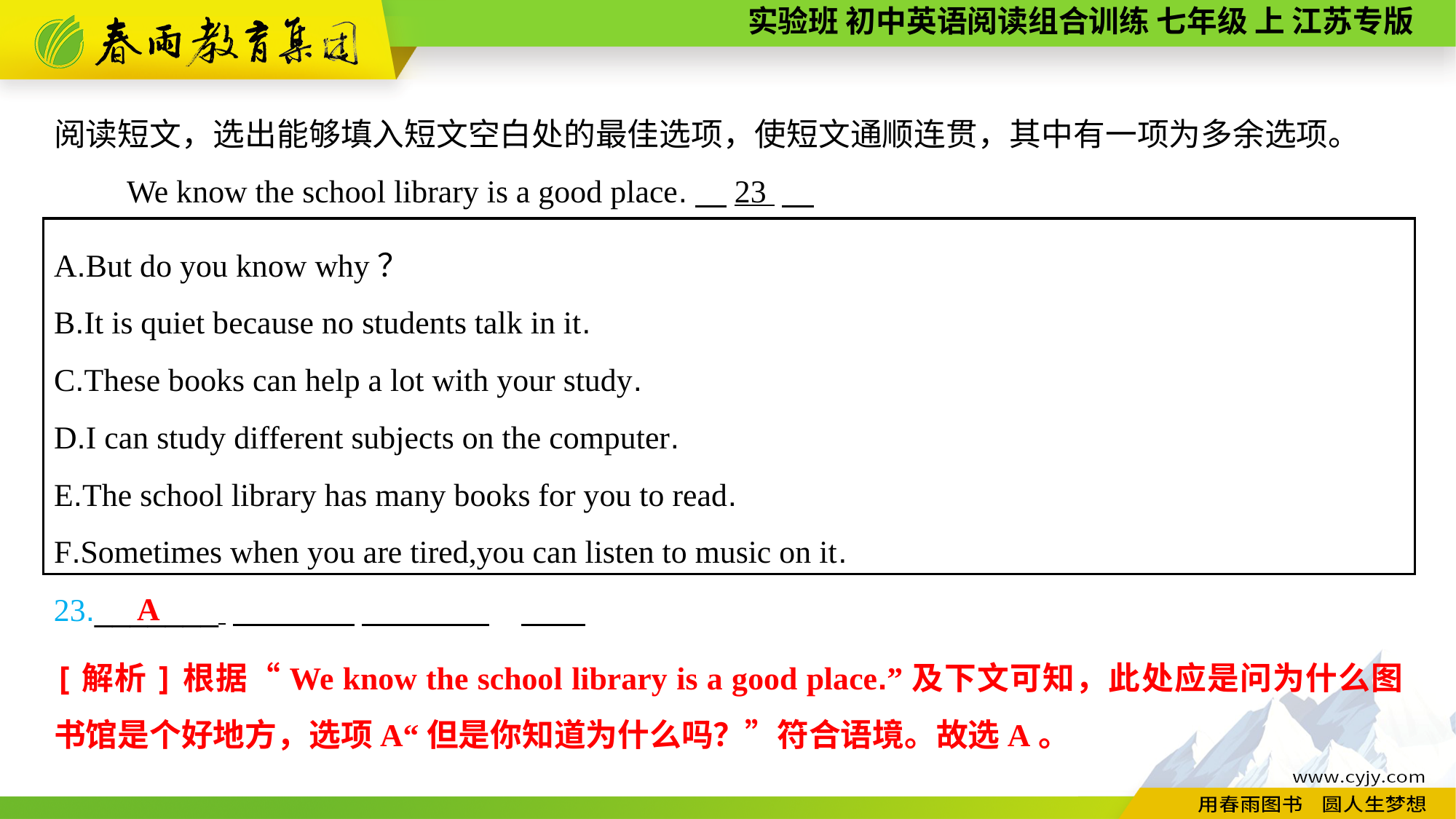

阅读短文，选出能够填入短文空白处的最佳选项，使短文通顺连贯，其中有一项为多余选项。
We know the school library is a good place.　23

A.But do you know why？
B.It is quiet because no students talk in it.
C.These books can help a lot with your study.
D.I can study different subjects on the computer.
E.The school library has many books for you to read.
F.Sometimes when you are tired,you can listen to music on it.
A
23._______
[解析]根据“We know the school library is a good place.”及下文可知，此处应是问为什么图书馆是个好地方，选项A“但是你知道为什么吗？”符合语境。故选A。